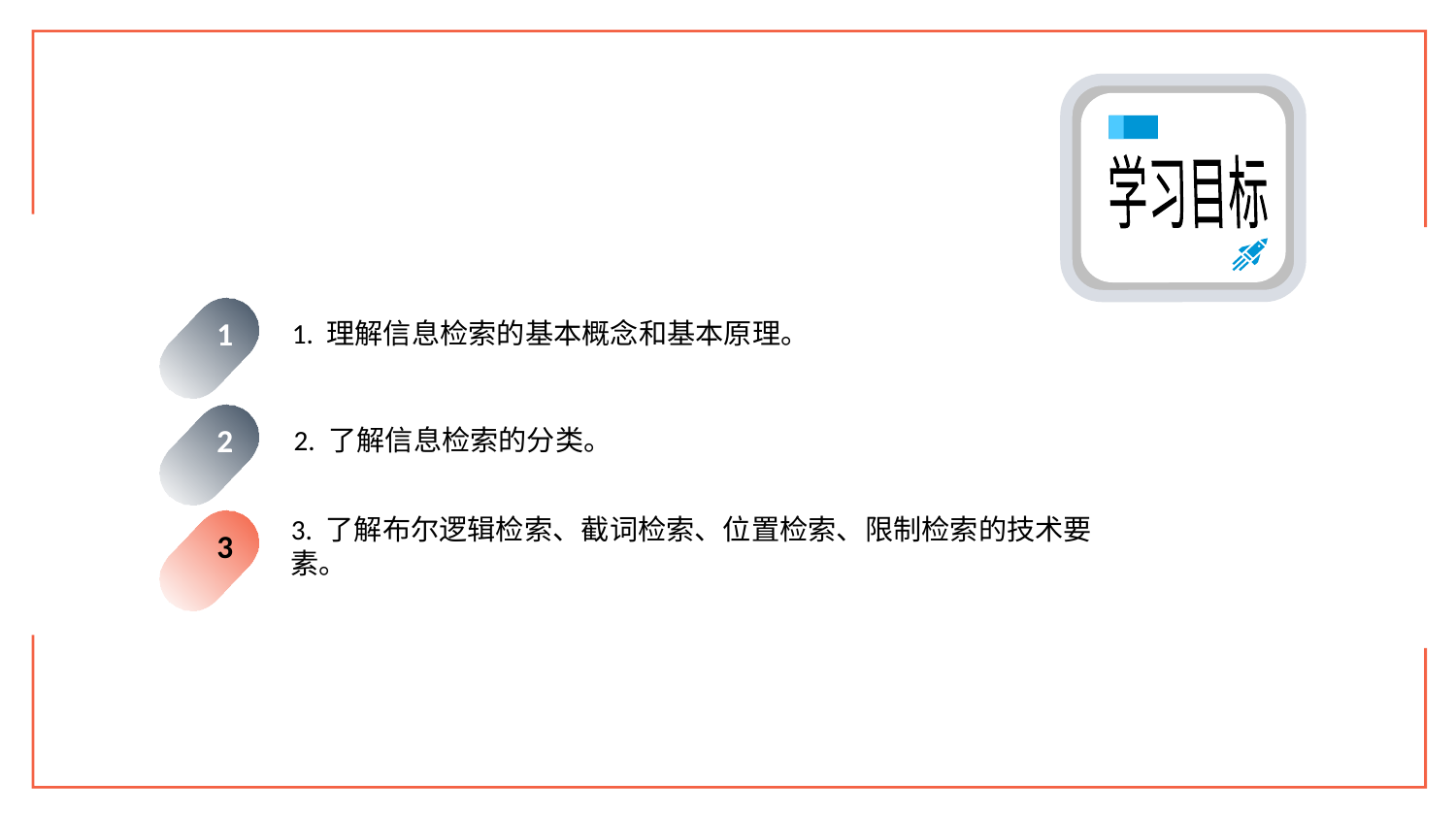

学习目标
1. 理解信息检索的基本概念和基本原理。
1

2. 了解信息检索的分类。
2

3. 了解布尔逻辑检索、截词检索、位置检索、限制检索的技术要素。
3